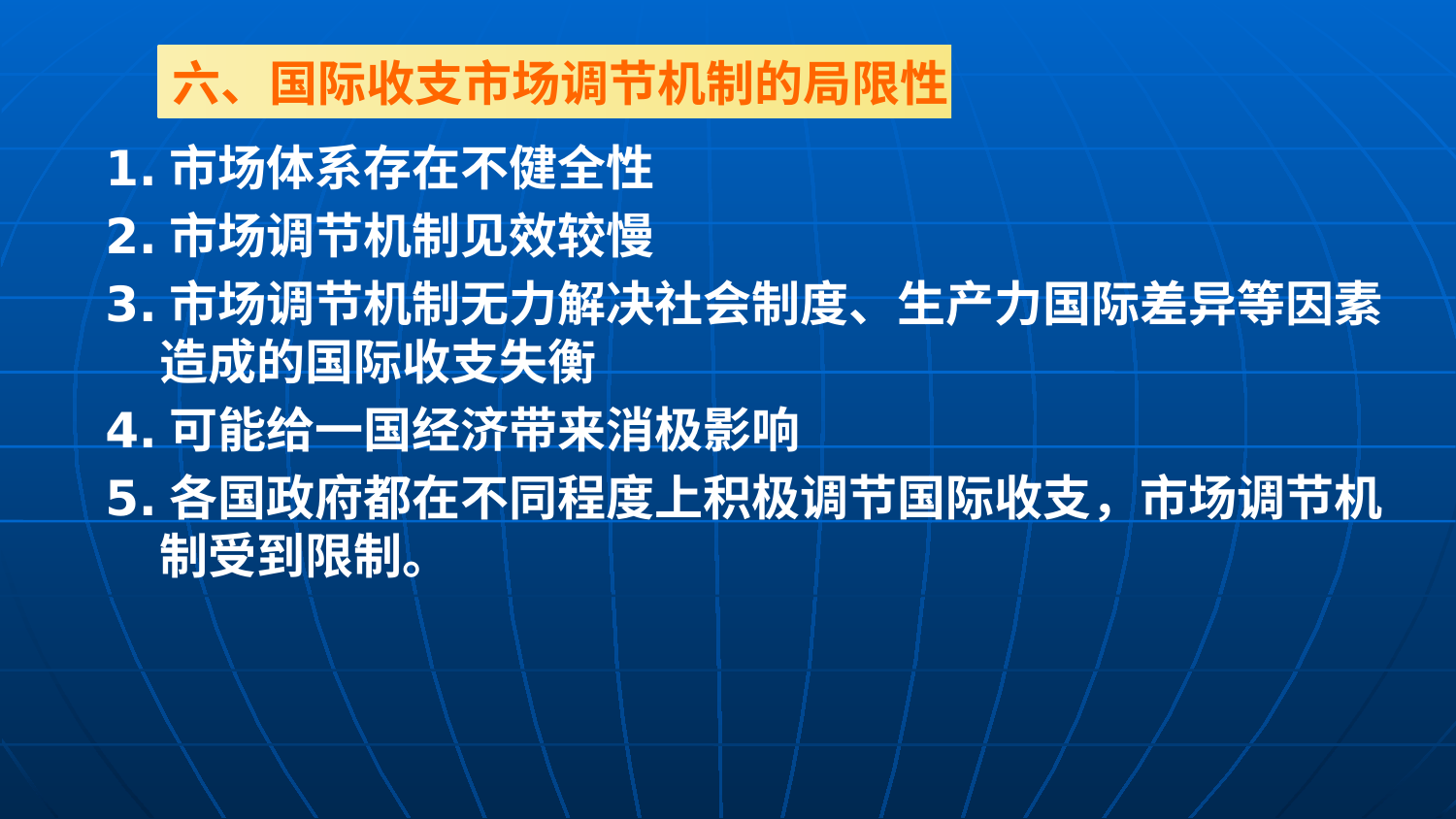

六、国际收支市场调节机制的局限性

1.市场体系存在不健全性
2.市场调节机制见效较慢
3.市场调节机制无力解决社会制度、生产力国际差异等因素造成的国际收支失衡
4.可能给一国经济带来消极影响
5.各国政府都在不同程度上积极调节国际收支，市场调节机制受到限制。